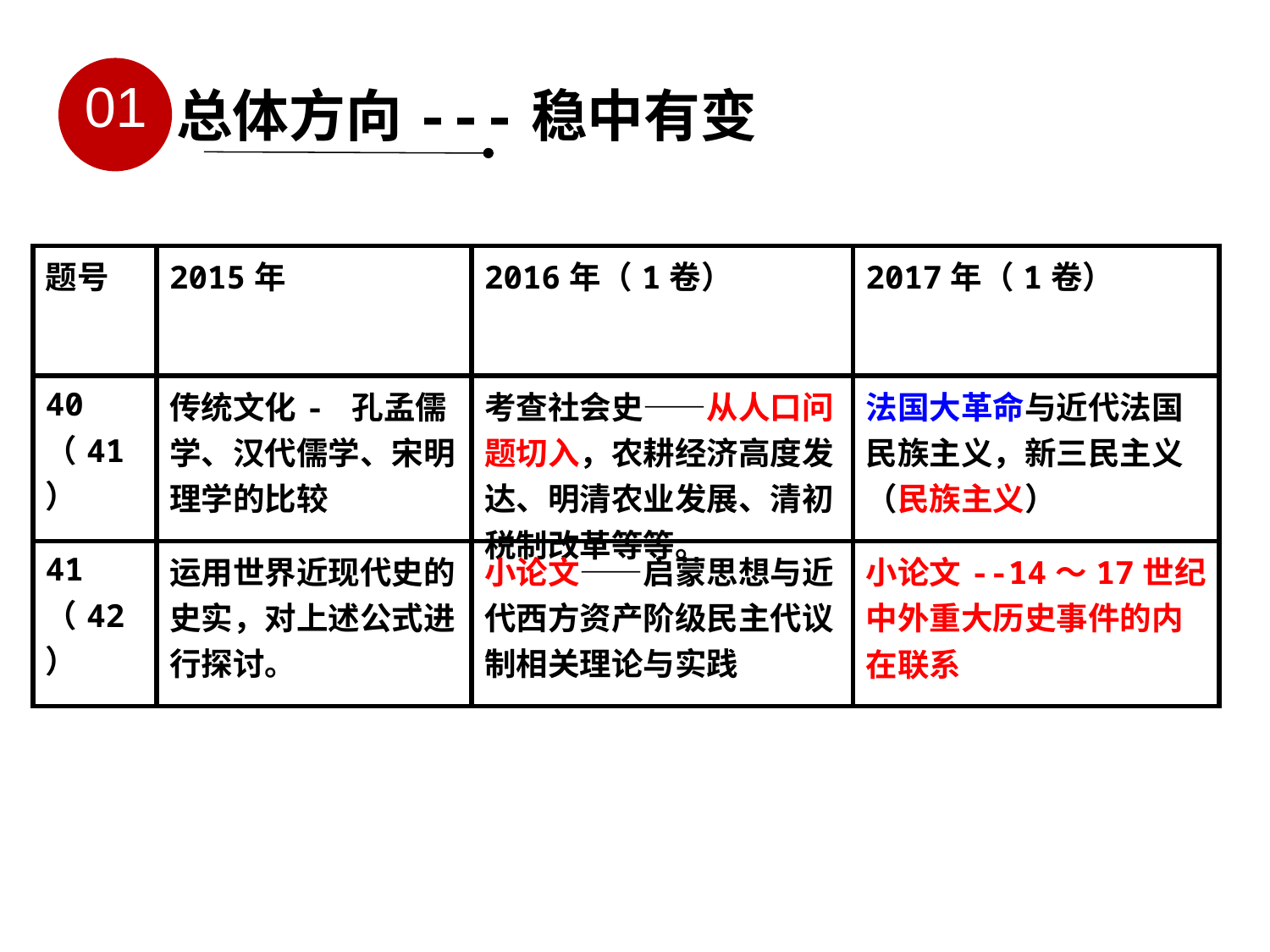

01
总体方向---稳中有变
| 题号 | 2015年 | 2016年（1卷） | 2017年（1卷） |
| --- | --- | --- | --- |
| 40（41） | 传统文化- 孔孟儒学、汉代儒学、宋明理学的比较 | 考查社会史――从人口问题切入，农耕经济高度发达、明清农业发展、清初税制改革等等。 | 法国大革命与近代法国民族主义，新三民主义（民族主义） |
| 41（42） | 运用世界近现代史的史实，对上述公式进行探讨。 | 小论文――启蒙思想与近代西方资产阶级民主代议制相关理论与实践 | 小论文--14～17世纪中外重大历史事件的内在联系 |